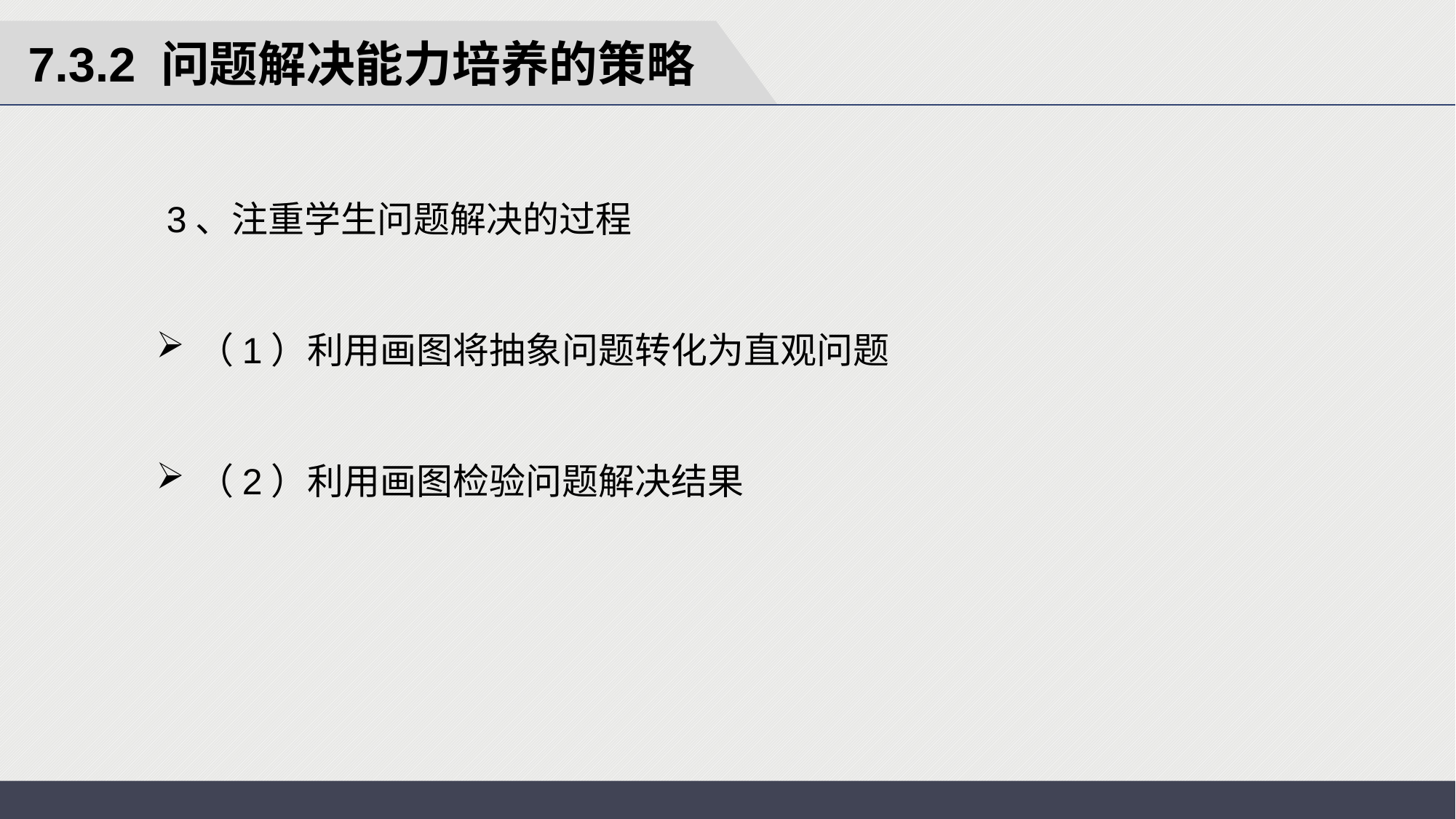

7.3.2 问题解决能力培养的策略
 3、注重学生问题解决的过程

（1）利用画图将抽象问题转化为直观问题

（2）利用画图检验问题解决结果